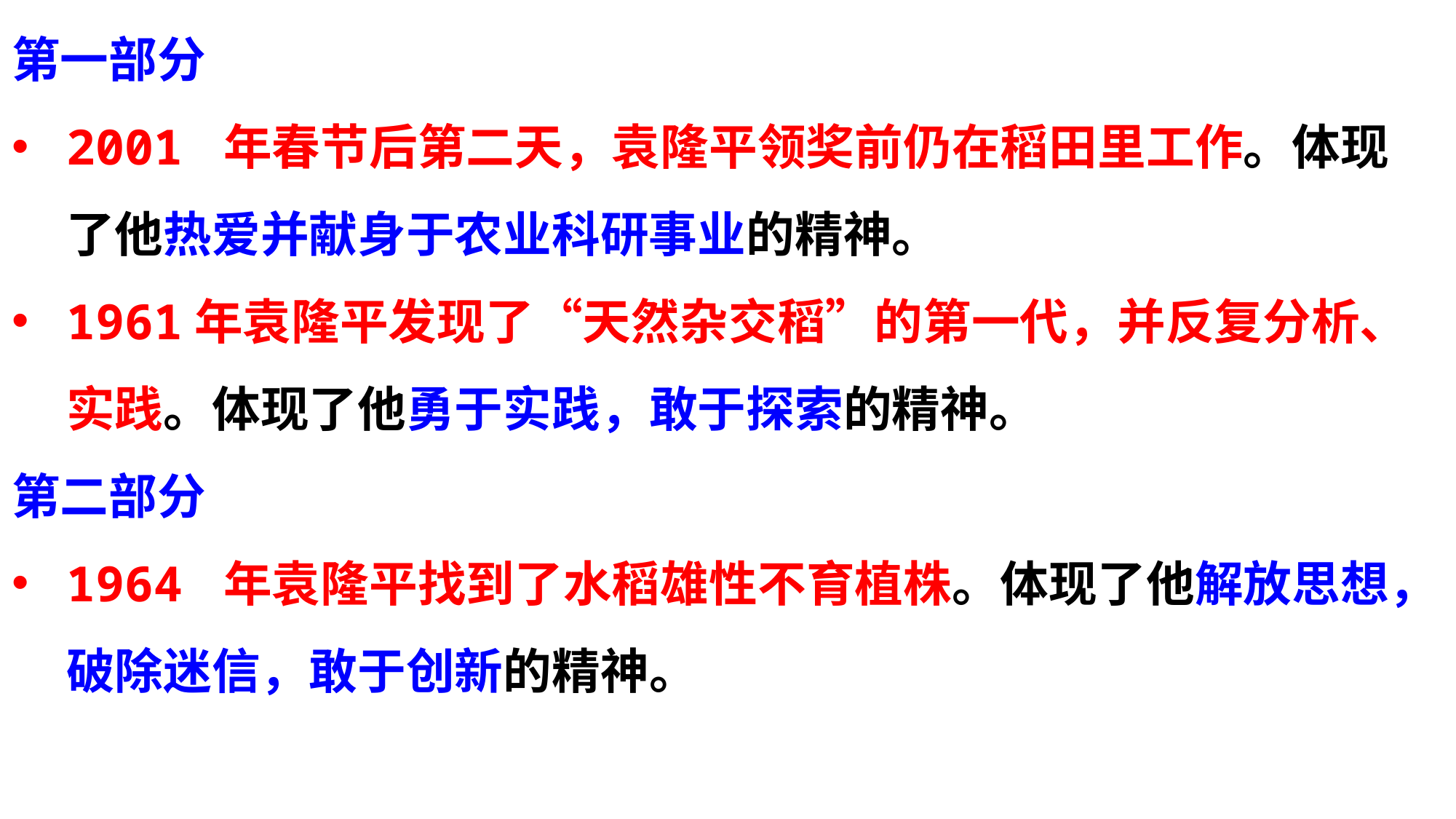

第一部分
2001 年春节后第二天，袁隆平领奖前仍在稻田里工作。体现了他热爱并献身于农业科研事业的精神。
1961年袁隆平发现了“天然杂交稻”的第一代，并反复分析、实践。体现了他勇于实践，敢于探索的精神。
第二部分
1964 年袁隆平找到了水稻雄性不育植株。体现了他解放思想，破除迷信，敢于创新的精神。